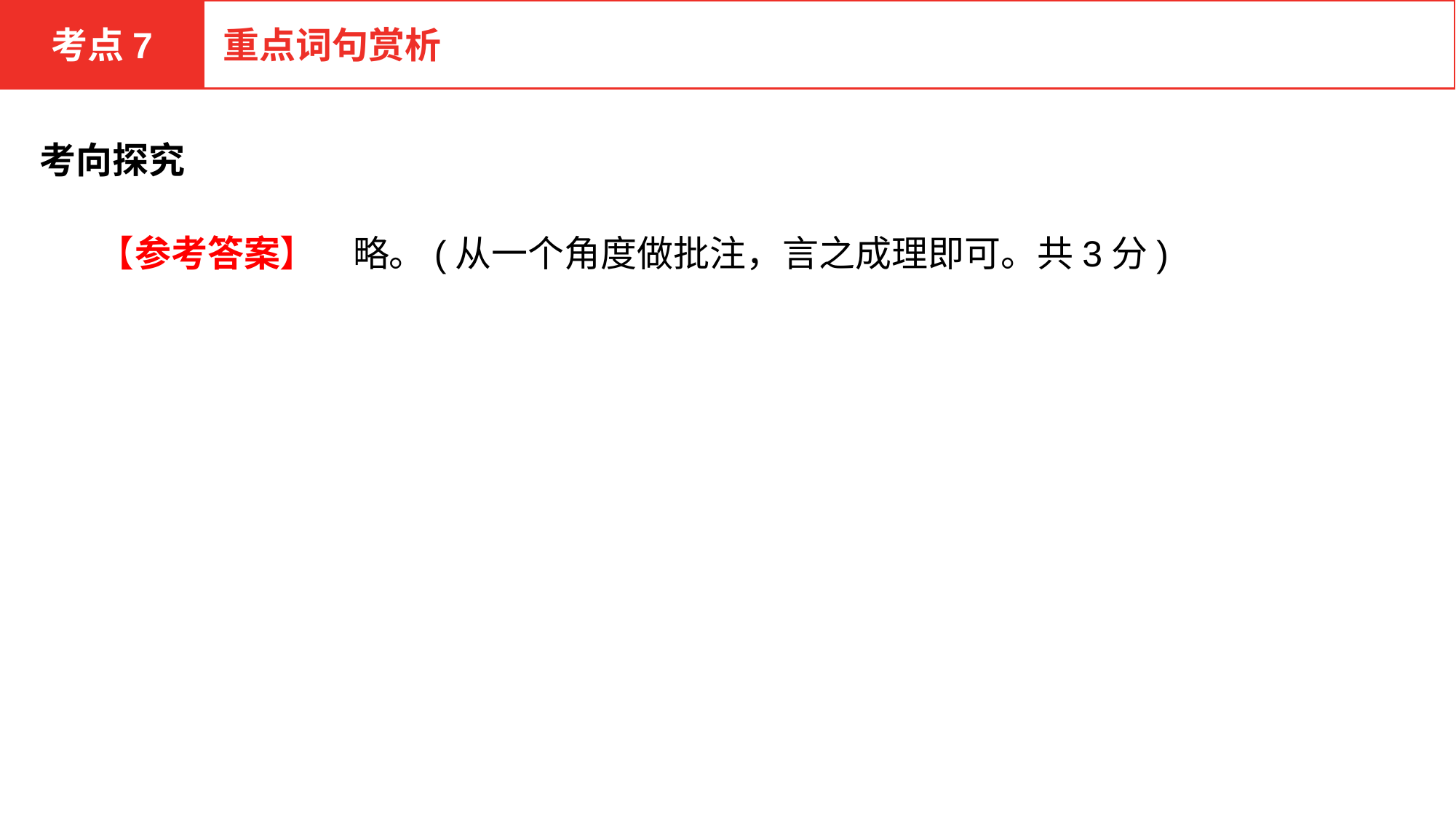

考点7
重点词句赏析
考向探究

【参考答案】　略。(从一个角度做批注，言之成理即可。共3分)